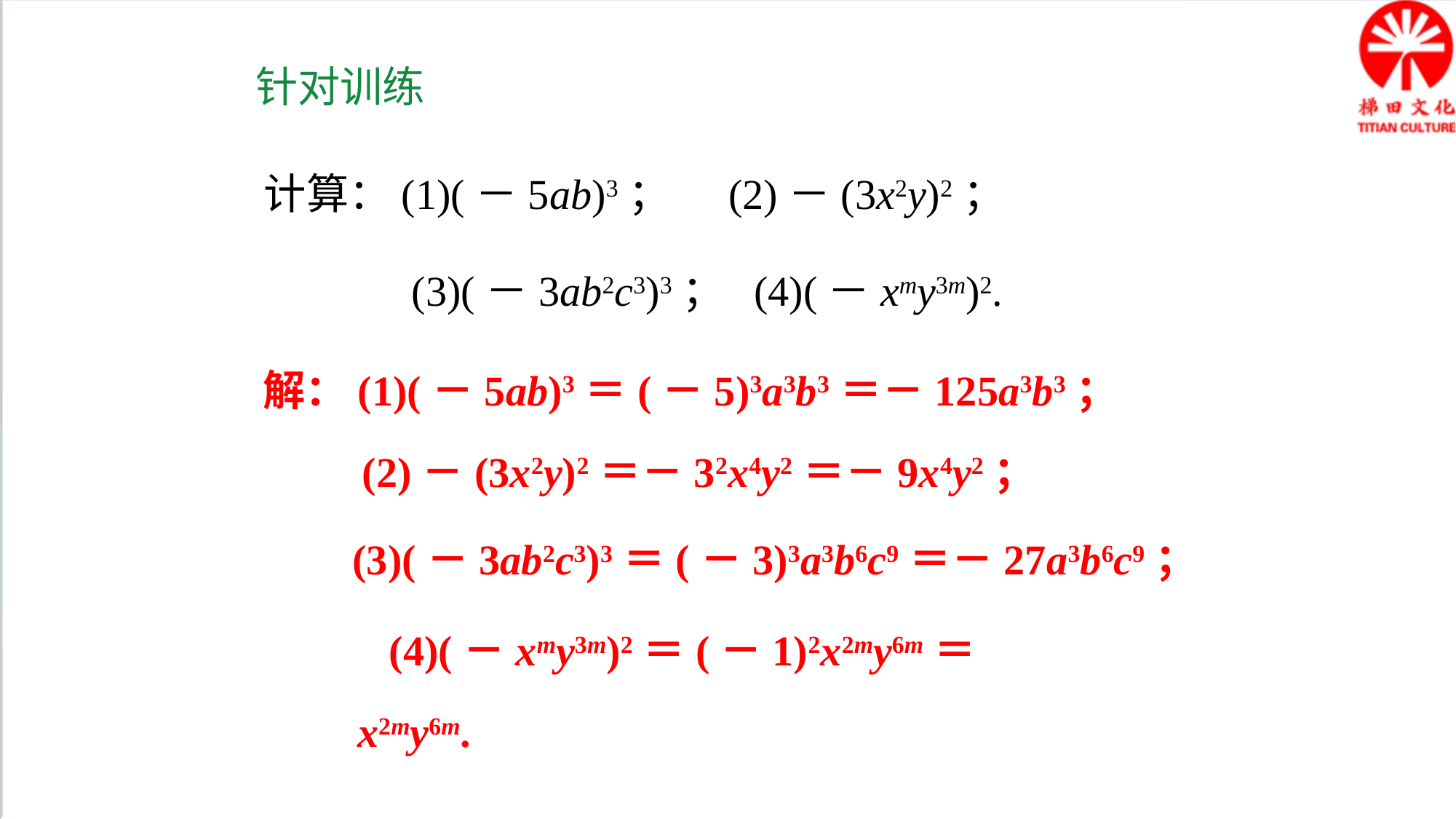

针对训练
计算：(1)(－5ab)3；     (2)－(3x2y)2；
              (3)(－3ab2c3)3；  (4)(－xmy3m)2.
解：(1)(－5ab)3＝(－5)3a3b3＝－125a3b3；
 (2)－(3x2y)2＝－32x4y2＝－9x4y2；
 (3)(－3ab2c3)3＝(－3)3a3b6c9＝－27a3b6c9；
(4)(－xmy3m)2＝(－1)2x2my6m＝x2my6m.